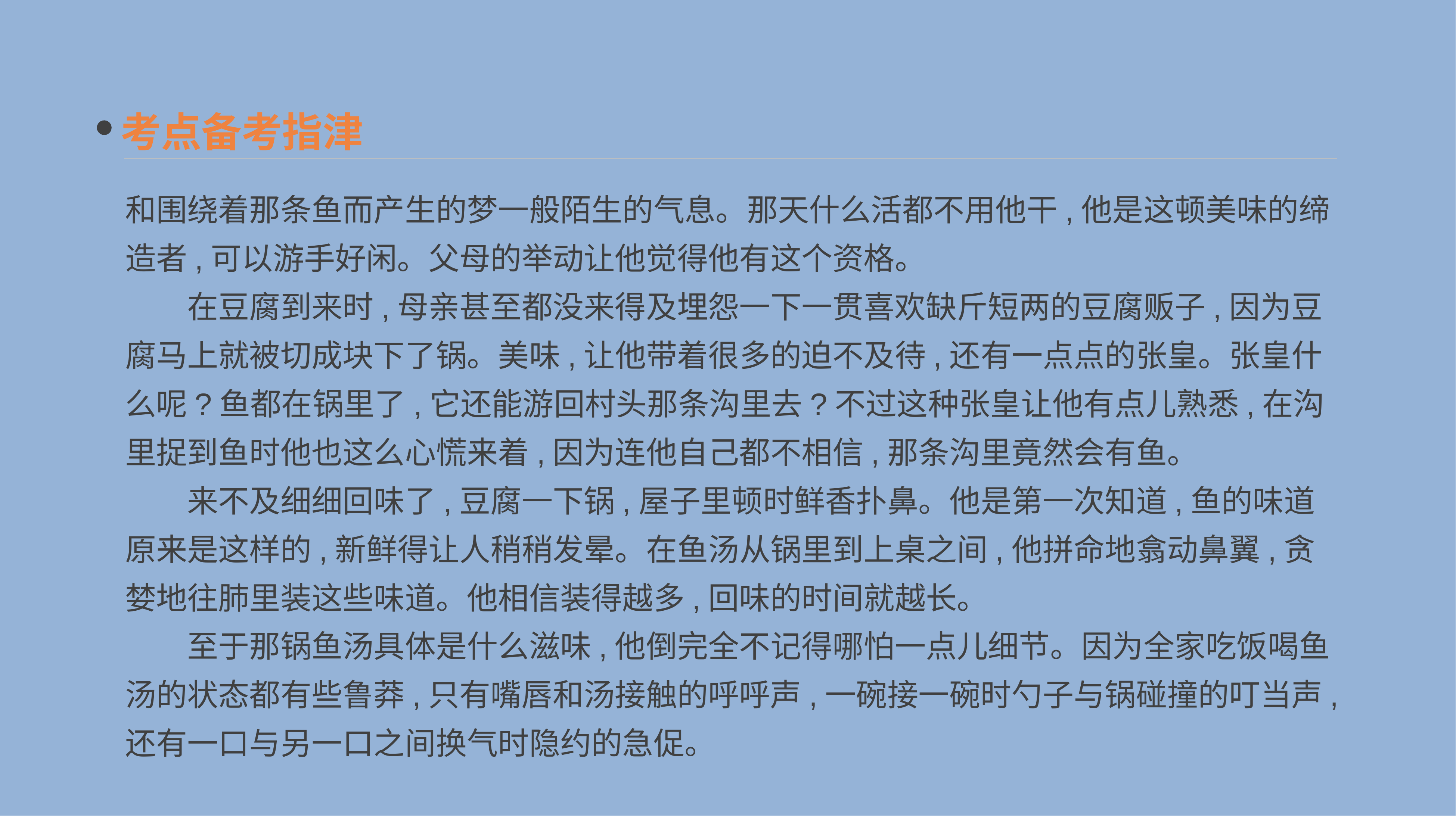

考点备考指津

和围绕着那条鱼而产生的梦一般陌生的气息。那天什么活都不用他干,他是这顿美味的缔造者,可以游手好闲。父母的举动让他觉得他有这个资格。
　　在豆腐到来时,母亲甚至都没来得及埋怨一下一贯喜欢缺斤短两的豆腐贩子,因为豆腐马上就被切成块下了锅。美味,让他带着很多的迫不及待,还有一点点的张皇。张皇什么呢?鱼都在锅里了,它还能游回村头那条沟里去?不过这种张皇让他有点儿熟悉,在沟里捉到鱼时他也这么心慌来着,因为连他自己都不相信,那条沟里竟然会有鱼。
　　来不及细细回味了,豆腐一下锅,屋子里顿时鲜香扑鼻。他是第一次知道,鱼的味道原来是这样的,新鲜得让人稍稍发晕。在鱼汤从锅里到上桌之间,他拼命地翕动鼻翼,贪婪地往肺里装这些味道。他相信装得越多,回味的时间就越长。
　　至于那锅鱼汤具体是什么滋味,他倒完全不记得哪怕一点儿细节。因为全家吃饭喝鱼汤的状态都有些鲁莽,只有嘴唇和汤接触的呼呼声,一碗接一碗时勺子与锅碰撞的叮当声,还有一口与另一口之间换气时隐约的急促。